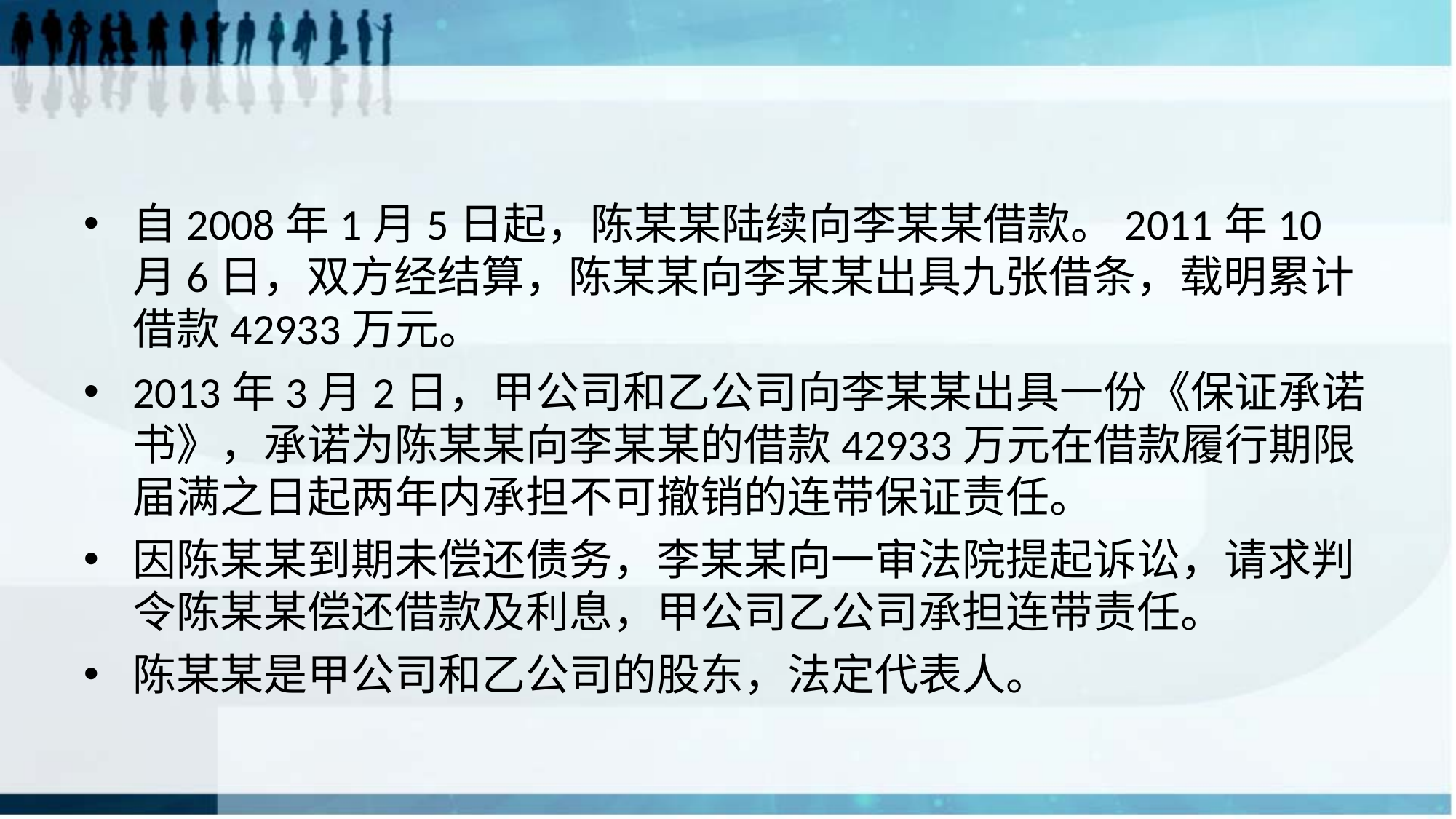

#
自2008年1月5日起，陈某某陆续向李某某借款。2011年10月6日，双方经结算，陈某某向李某某出具九张借条，载明累计借款42933万元。
2013年3月2日，甲公司和乙公司向李某某出具一份《保证承诺书》，承诺为陈某某向李某某的借款42933万元在借款履行期限届满之日起两年内承担不可撤销的连带保证责任。
因陈某某到期未偿还债务，李某某向一审法院提起诉讼，请求判令陈某某偿还借款及利息，甲公司乙公司承担连带责任。
陈某某是甲公司和乙公司的股东，法定代表人。